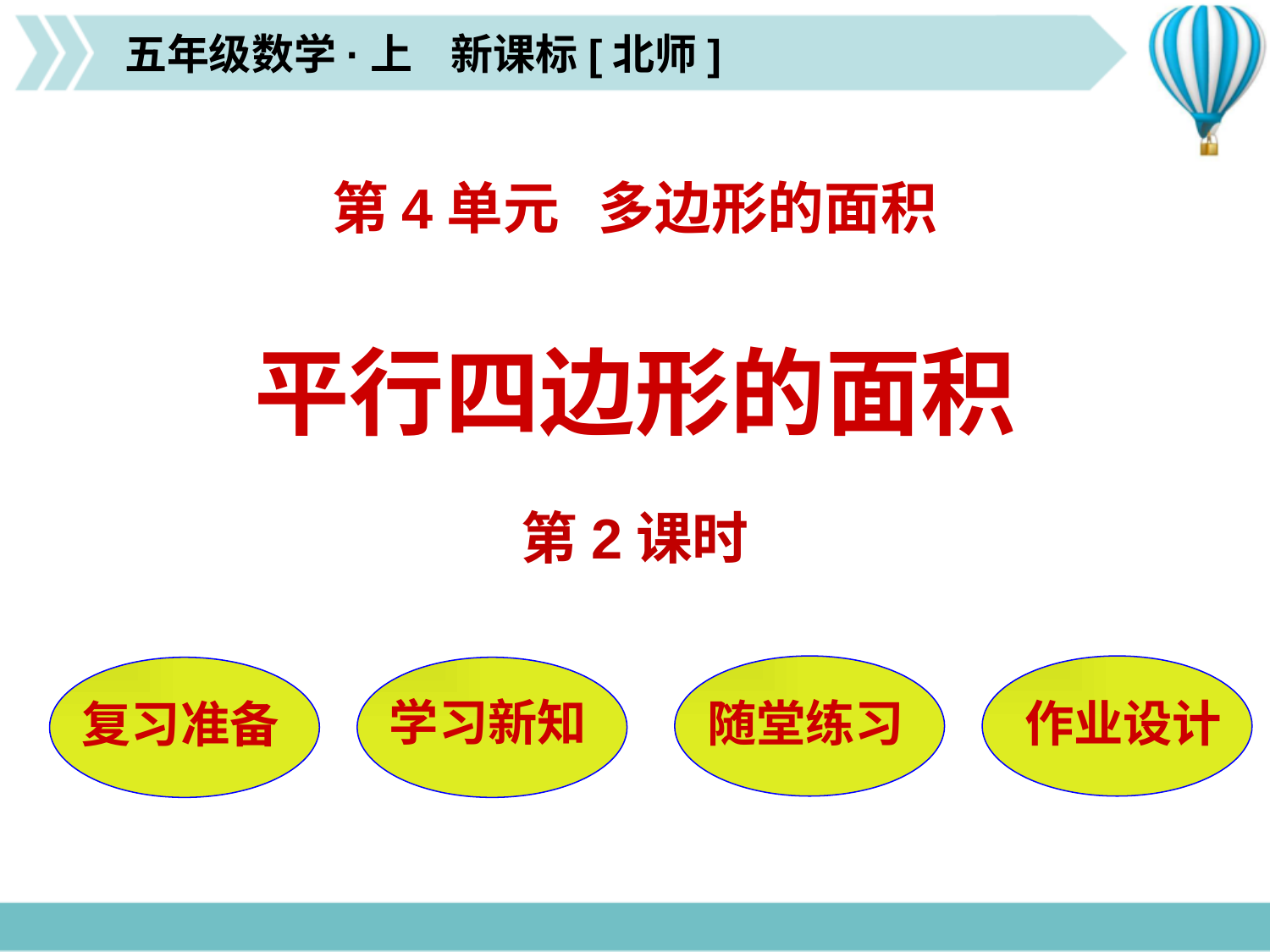

五年级数学·上    新课标[北师]
第4单元   多边形的面积
平行四边形的面积
第2课时

随堂练习

作业设计

复习准备

学习新知